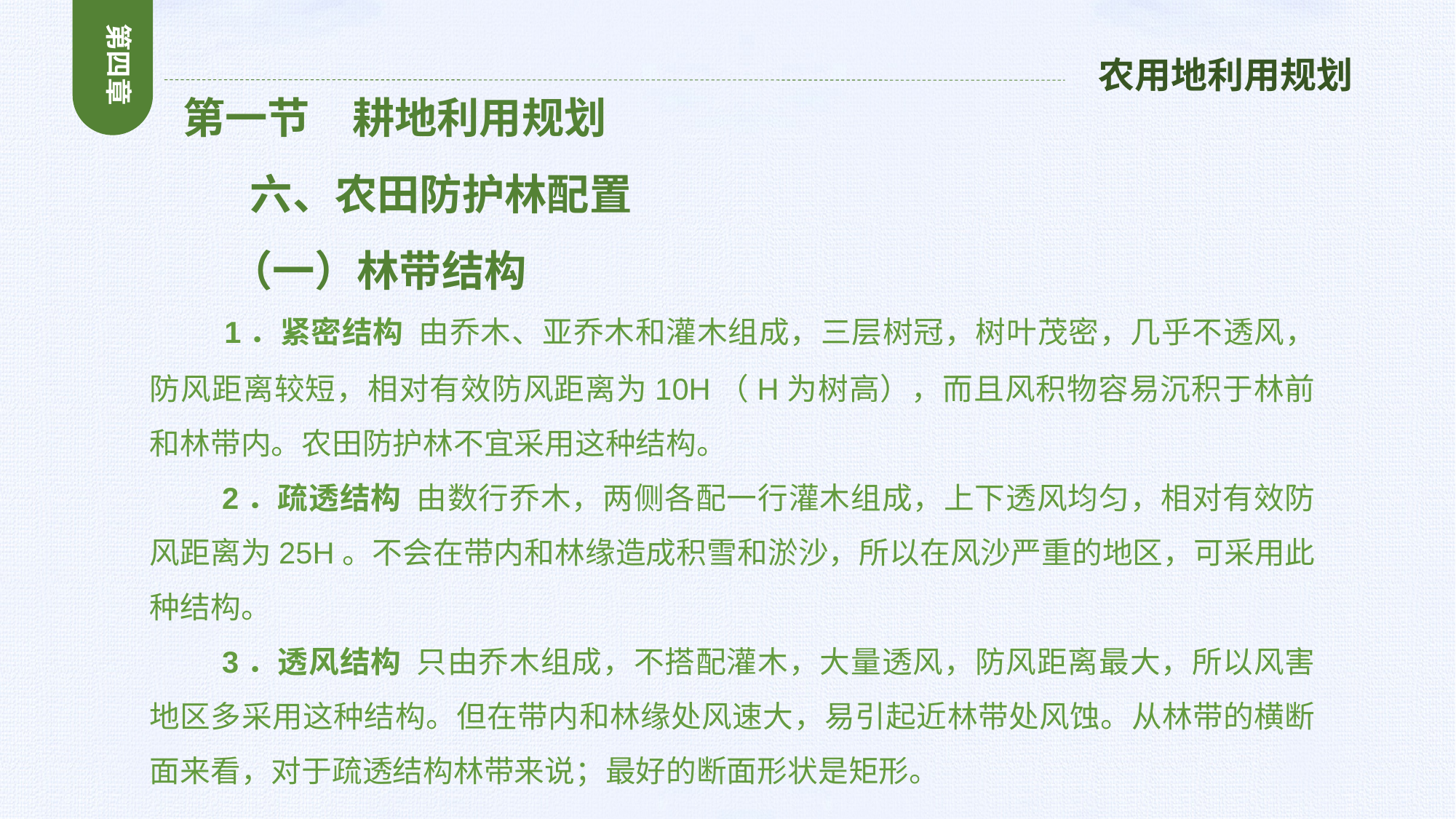

第四章
农用地利用规划
 第一节　耕地利用规划
        六、农田防护林配置
      （一）林带结构

      1．紧密结构  由乔木、亚乔木和灌木组成，三层树冠，树叶茂密，几乎不透风，防风距离较短，相对有效防风距离为10H（H为树高），而且风积物容易沉积于林前和林带内。农田防护林不宜采用这种结构。
        2．疏透结构  由数行乔木，两侧各配一行灌木组成，上下透风均匀，相对有效防风距离为25H。不会在带内和林缘造成积雪和淤沙，所以在风沙严重的地区，可采用此种结构。
        3．透风结构  只由乔木组成，不搭配灌木，大量透风，防风距离最大，所以风害地区多采用这种结构。但在带内和林缘处风速大，易引起近林带处风蚀。从林带的横断面来看，对于疏透结构林带来说；最好的断面形状是矩形。